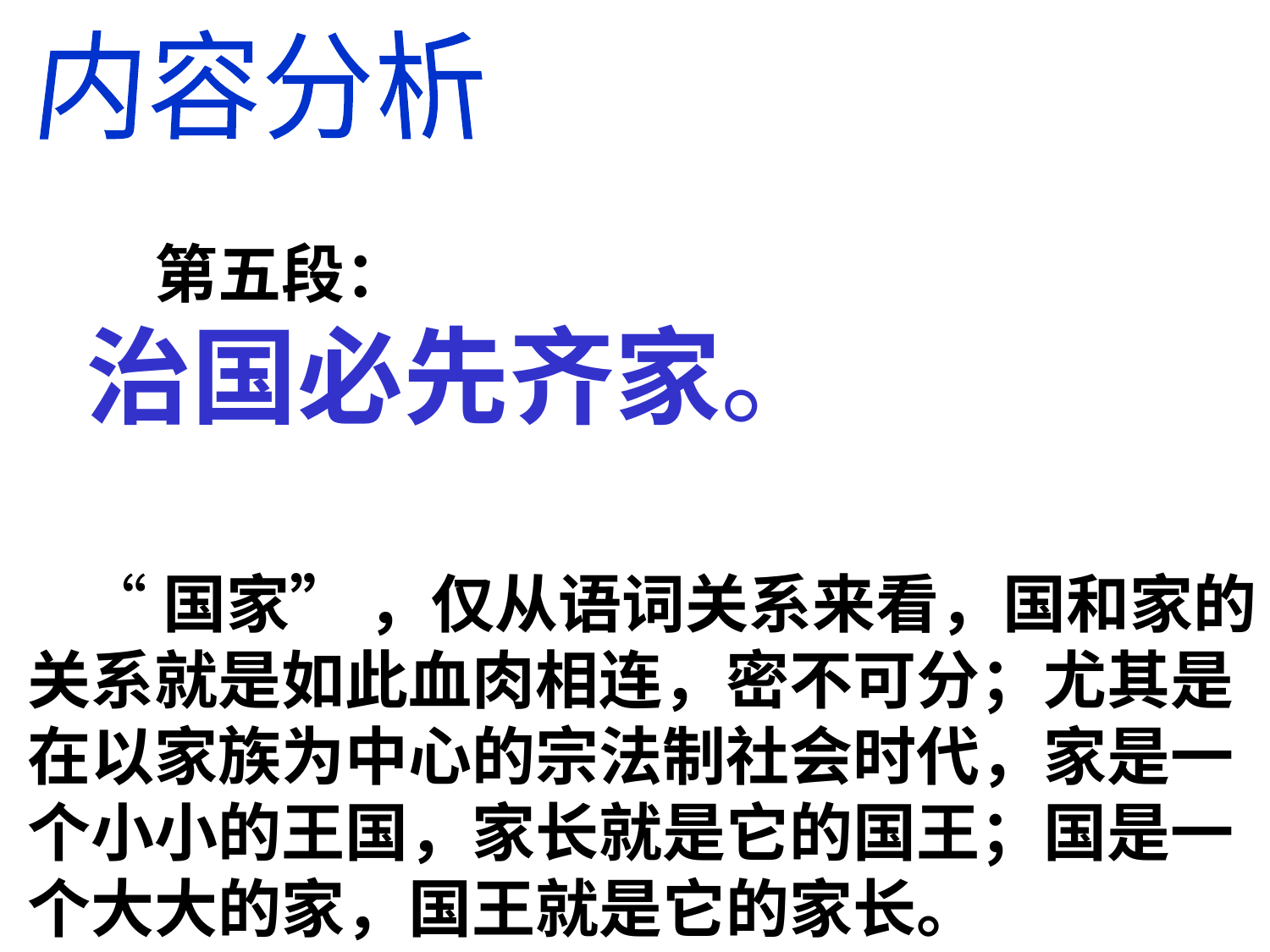

内容分析

　　第五段：
   治国必先齐家。

    “国家” ，仅从语词关系来看，国和家的关系就是如此血肉相连，密不可分；尤其是在以家族为中心的宗法制社会时代，家是一个小小的王国，家长就是它的国王；国是一个大大的家，国王就是它的家长。